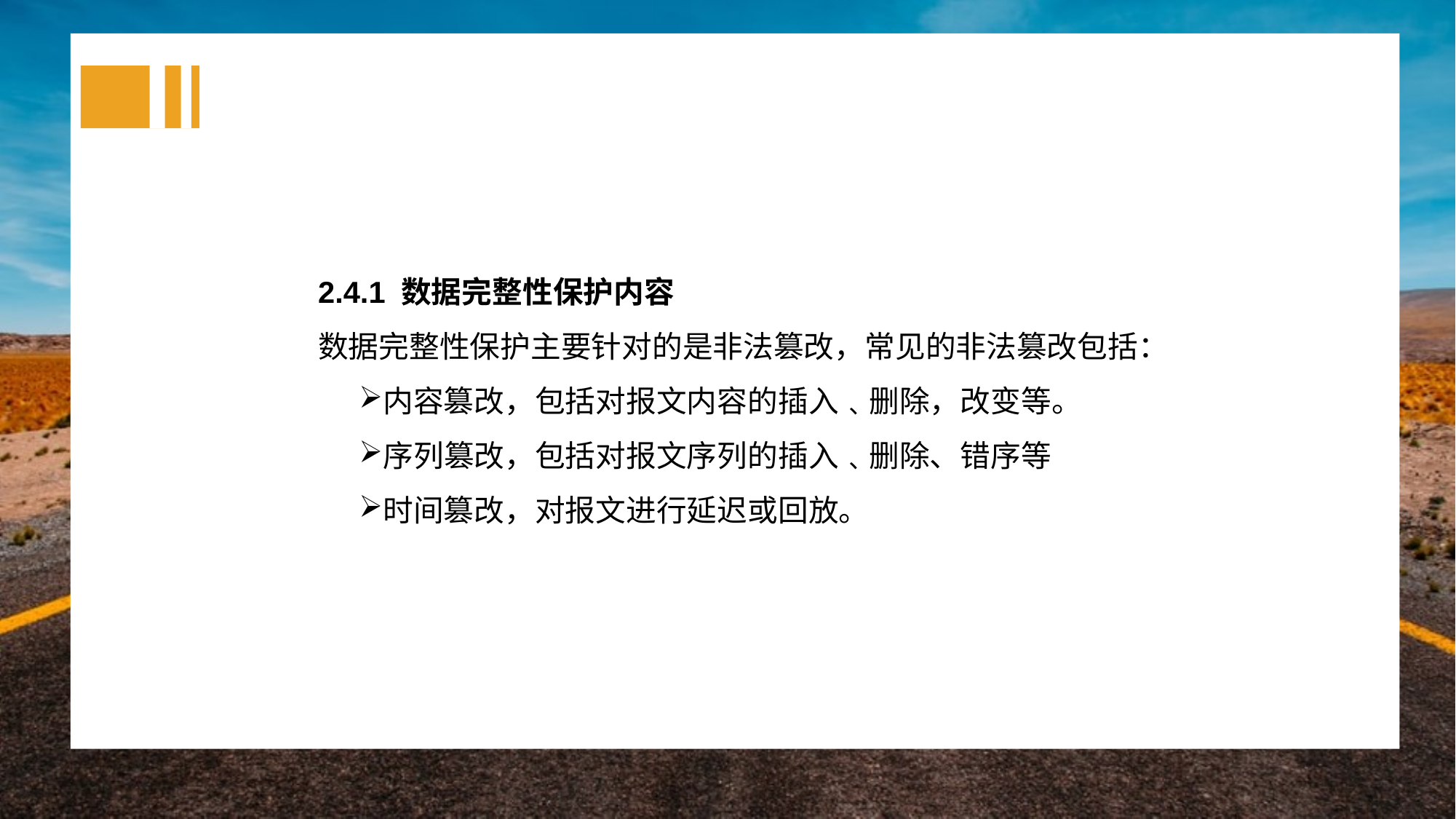

2.4.1 数据完整性保护内容
数据完整性保护主要针对的是非法篡改，常见的非法篡改包括：
内容篡改，包括对报文内容的插入﹑删除，改变等。
序列篡改，包括对报文序列的插入﹑删除、错序等
时间篡改，对报文进行延迟或回放。